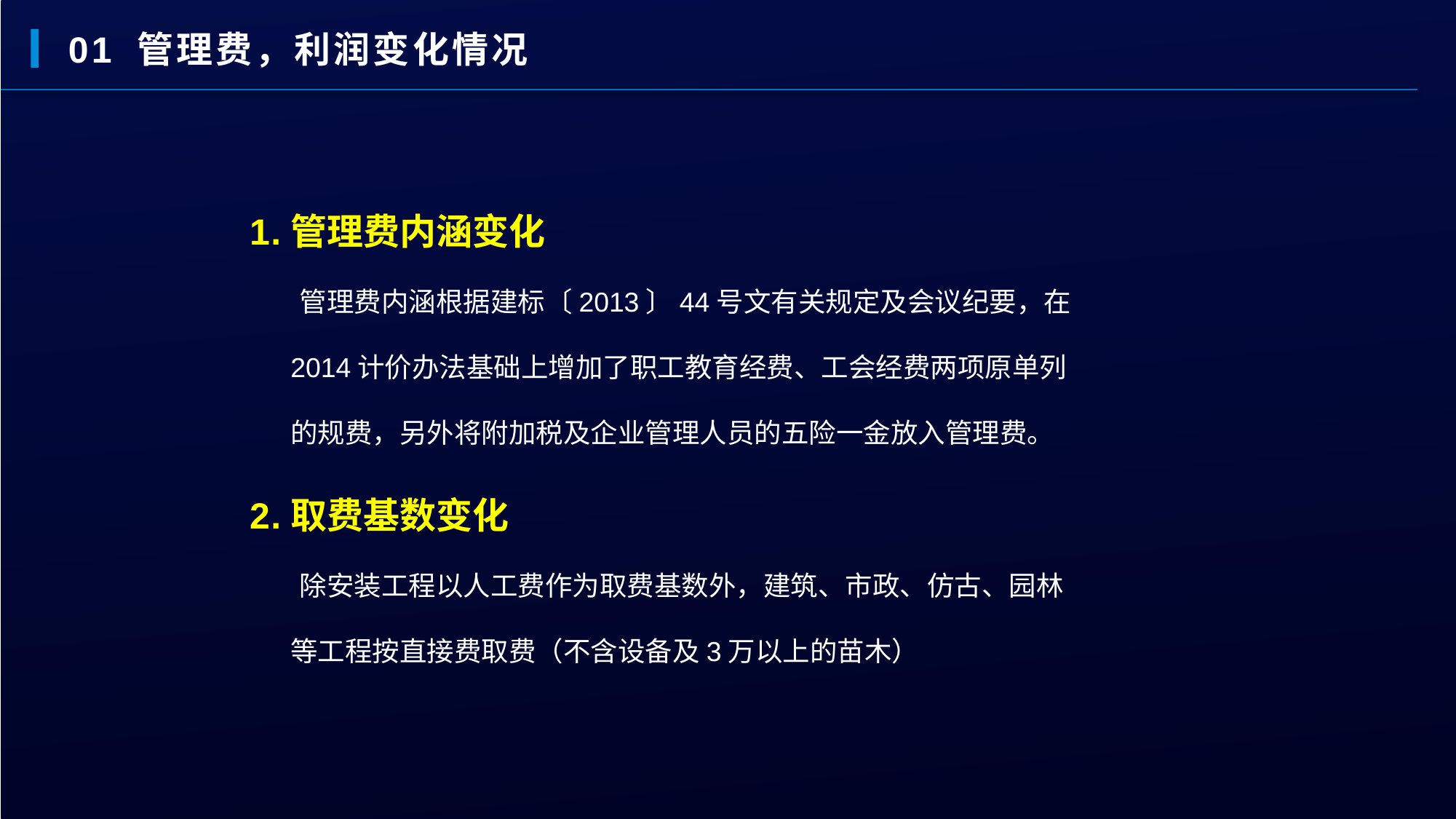

01 管理费，利润变化情况
管理费内涵变化
       管理费内涵根据建标〔2013〕44号文有关规定及会议纪要，在2014计价办法基础上增加了职工教育经费、工会经费两项原单列的规费，另外将附加税及企业管理人员的五险一金放入管理费。
取费基数变化
       除安装工程以人工费作为取费基数外，建筑、市政、仿古、园林等工程按直接费取费（不含设备及3万以上的苗木）